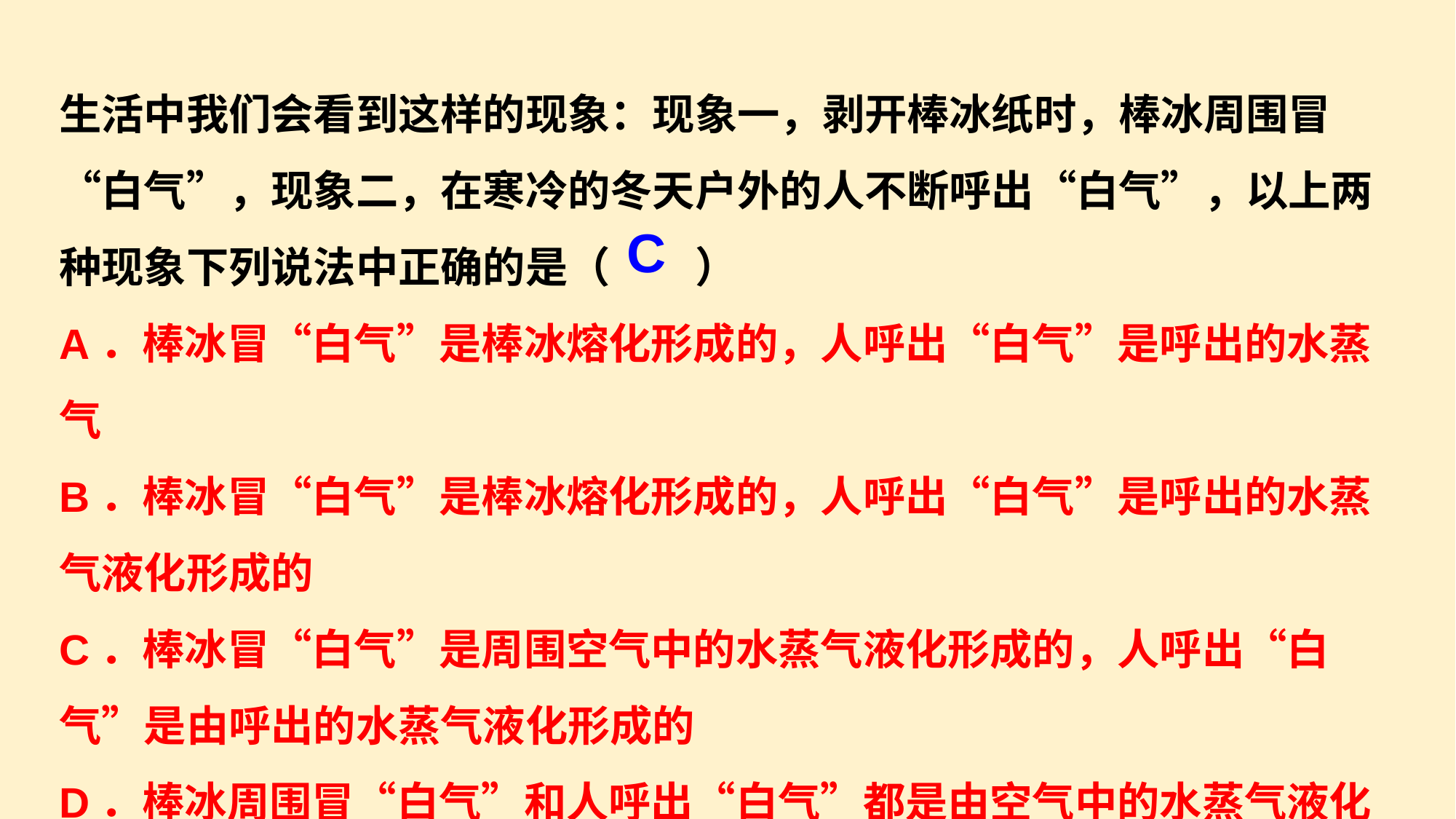

生活中我们会看到这样的现象：现象一，剥开棒冰纸时，棒冰周围冒“白气”，现象二，在寒冷的冬天户外的人不断呼出“白气”，以上两种现象下列说法中正确的是（　　）
A．棒冰冒“白气”是棒冰熔化形成的，人呼出“白气”是呼出的水蒸气
B．棒冰冒“白气”是棒冰熔化形成的，人呼出“白气”是呼出的水蒸气液化形成的
C．棒冰冒“白气”是周围空气中的水蒸气液化形成的，人呼出“白气”是由呼出的水蒸气液化形成的
D．棒冰周围冒“白气”和人呼出“白气”都是由空气中的水蒸气液化
C